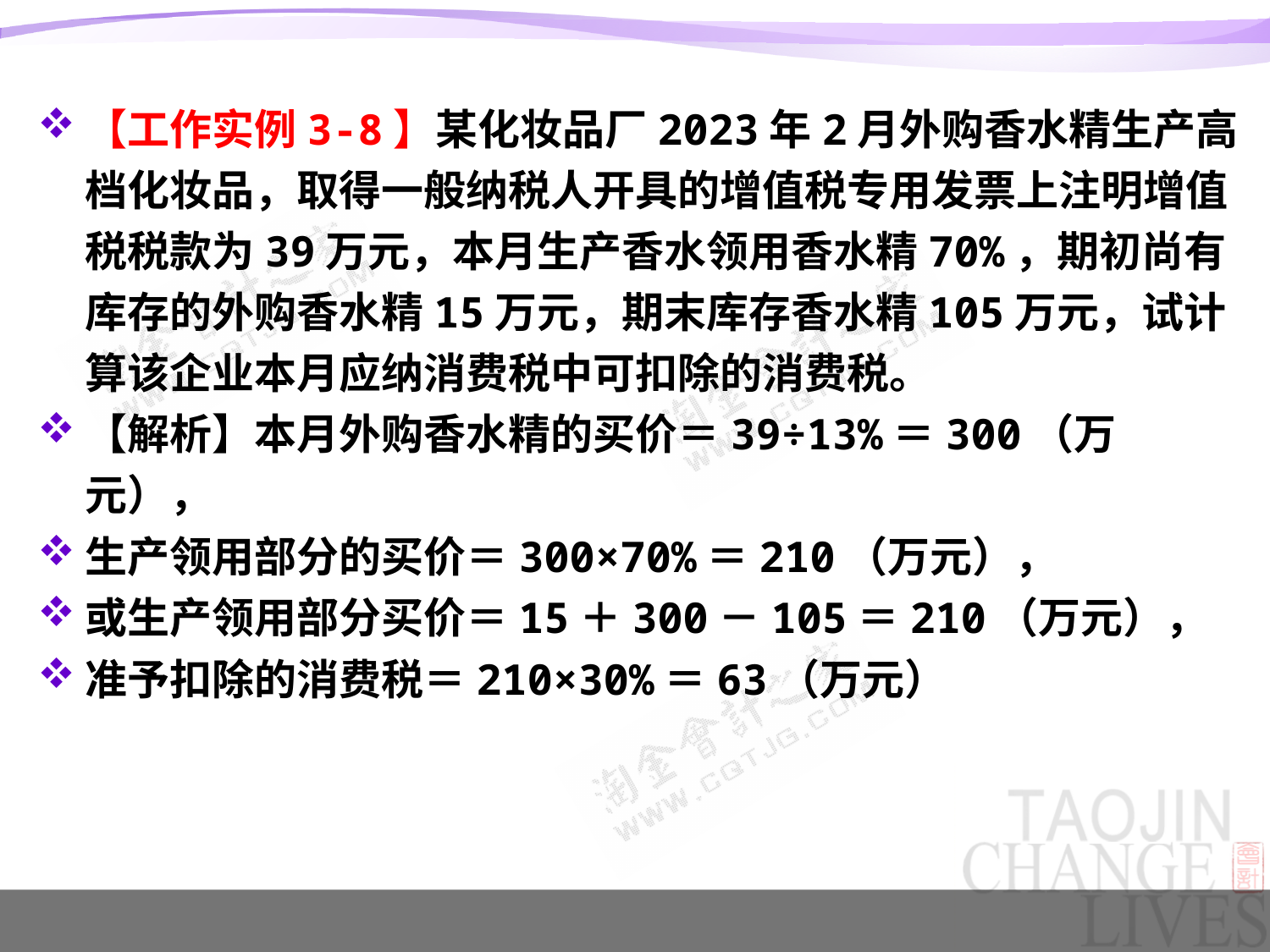

【工作实例3-8】某化妆品厂2023年2月外购香水精生产高档化妆品，取得一般纳税人开具的增值税专用发票上注明增值税税款为39万元，本月生产香水领用香水精70%，期初尚有库存的外购香水精15万元，期末库存香水精105万元，试计算该企业本月应纳消费税中可扣除的消费税。
【解析】本月外购香水精的买价＝39÷13%＝300（万元），
生产领用部分的买价＝300×70%＝210（万元），
或生产领用部分买价＝15＋300－105＝210（万元），
准予扣除的消费税＝210×30%＝63（万元）